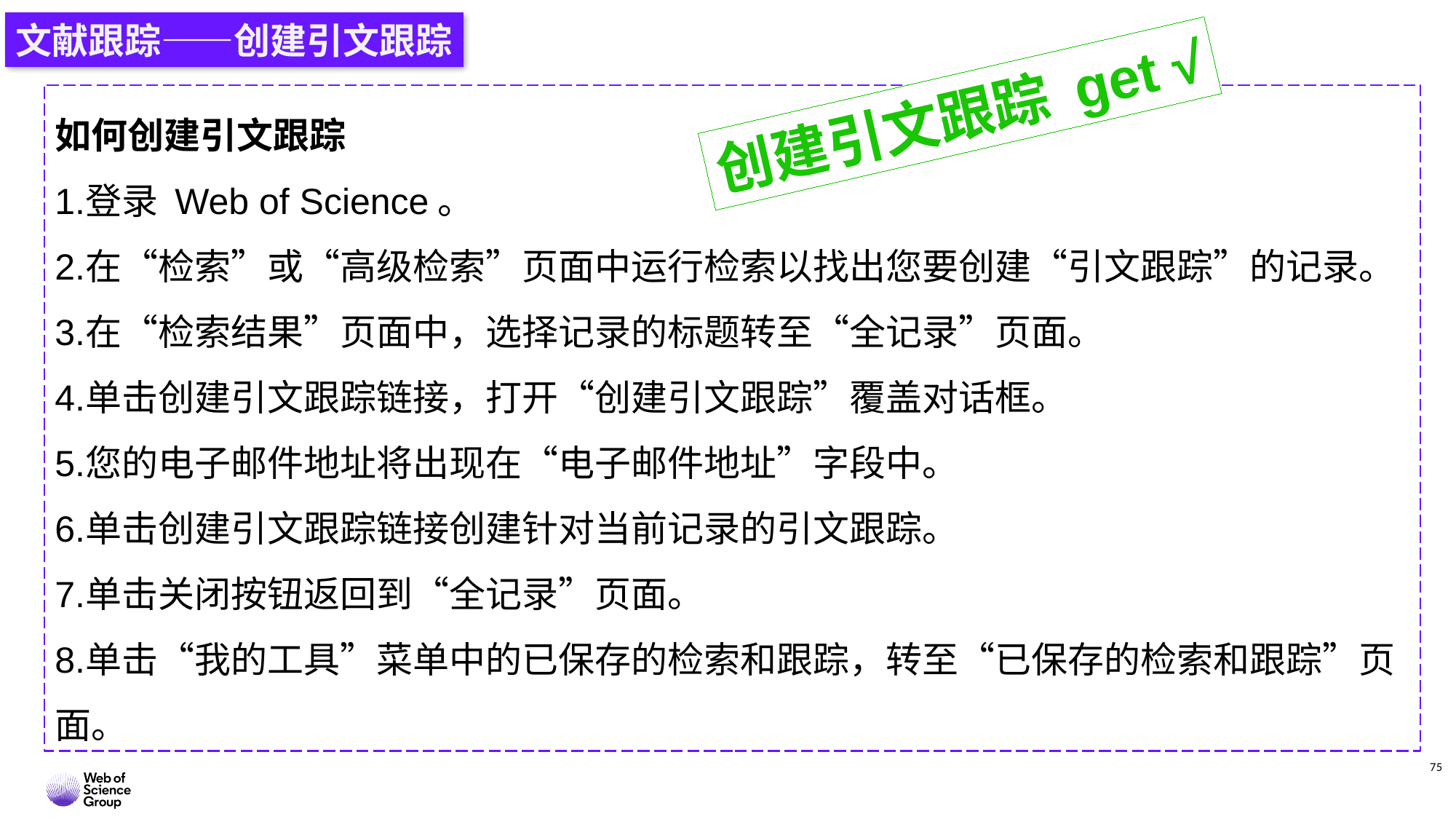

文献跟踪——创建引文跟踪
创建引文跟踪 get √
如何创建引文跟踪
登录 Web of Science。
在“检索”或“高级检索”页面中运行检索以找出您要创建“引文跟踪”的记录。
在“检索结果”页面中，选择记录的标题转至“全记录”页面。
单击创建引文跟踪链接，打开“创建引文跟踪”覆盖对话框。
您的电子邮件地址将出现在“电子邮件地址”字段中。
单击创建引文跟踪链接创建针对当前记录的引文跟踪。
单击关闭按钮返回到“全记录”页面。
单击“我的工具”菜单中的已保存的检索和跟踪，转至“已保存的检索和跟踪”页面。

75